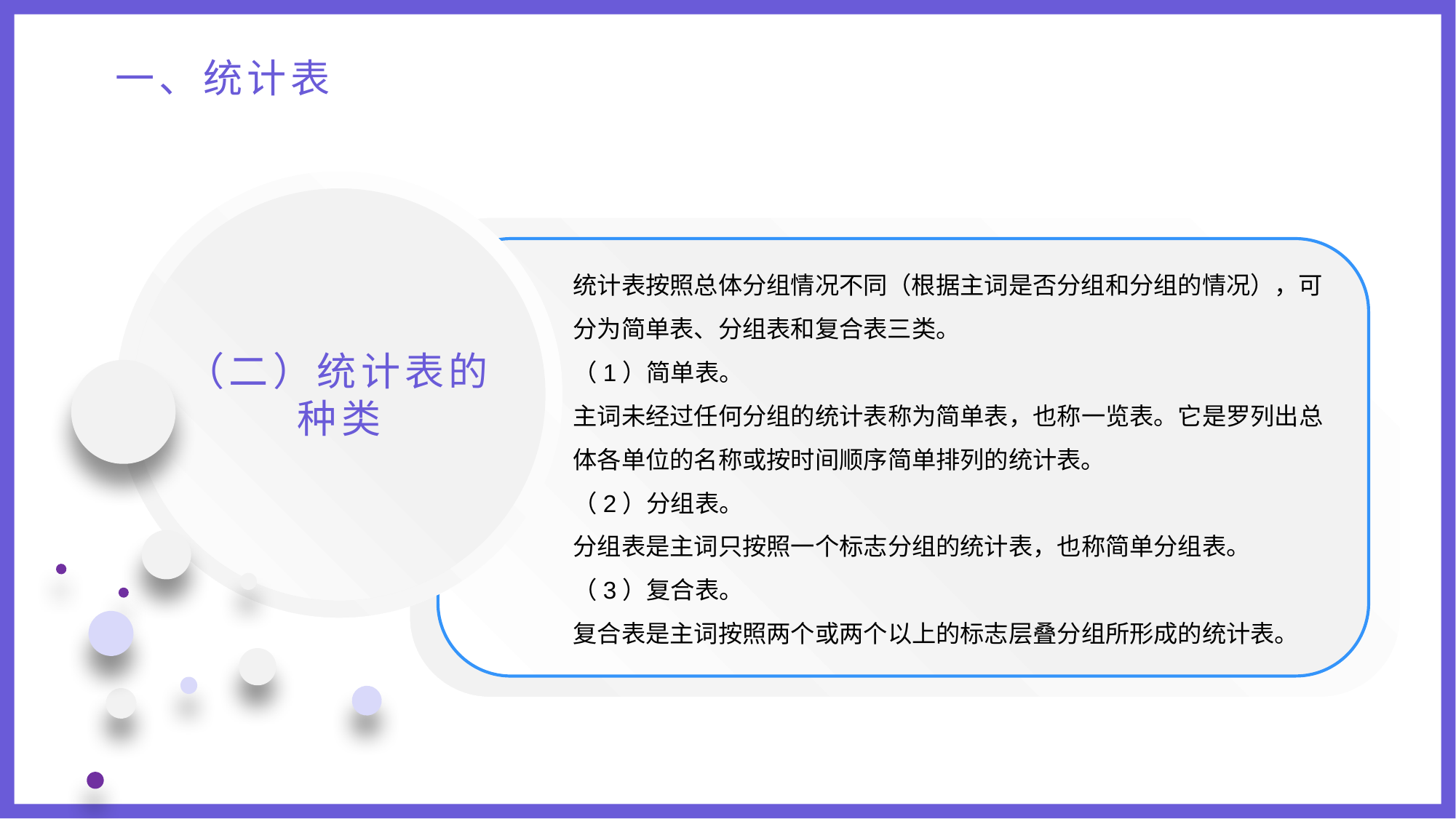

一、统计表

统计表按照总体分组情况不同（根据主词是否分组和分组的情况），可分为简单表、分组表和复合表三类。
（1）简单表。
主词未经过任何分组的统计表称为简单表，也称一览表。它是罗列出总体各单位的名称或按时间顺序简单排列的统计表。
（2）分组表。
分组表是主词只按照一个标志分组的统计表，也称简单分组表。
（3）复合表。
复合表是主词按照两个或两个以上的标志层叠分组所形成的统计表。
（二）统计表的种类